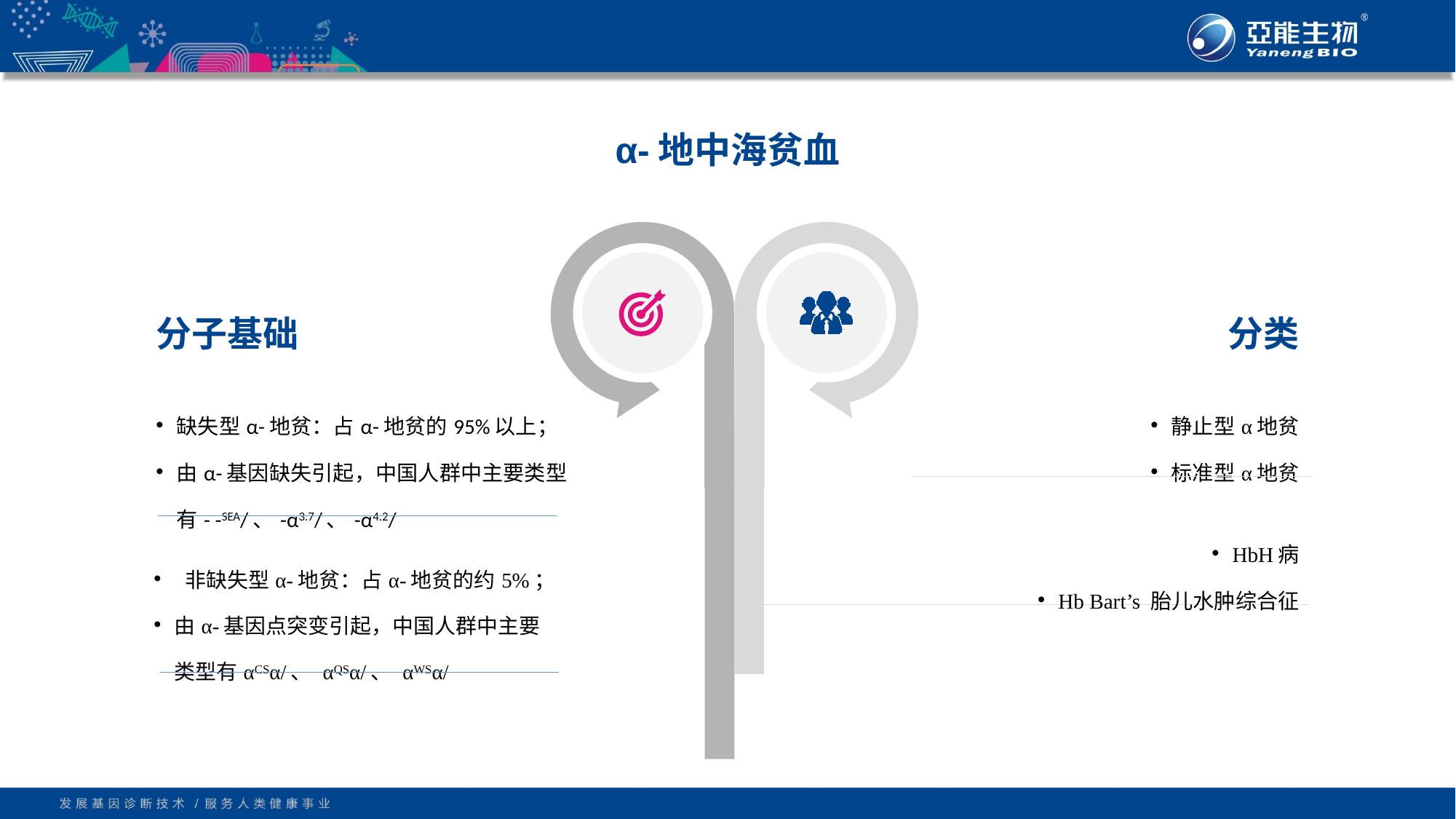

# α-地中海贫血

分子基础
分类
缺失型α-地贫：占α-地贫的95%以上；
由α-基因缺失引起，中国人群中主要类型有- -SEA/、-α3.7/、-α4.2/
静止型α地贫
标准型α地贫

HbH病
Hb Bart’s 胎儿水肿综合征
 非缺失型α-地贫：占α-地贫的约5%；
由α-基因点突变引起，中国人群中主要类型有αCSα/、 αQSα/、 αWSα/